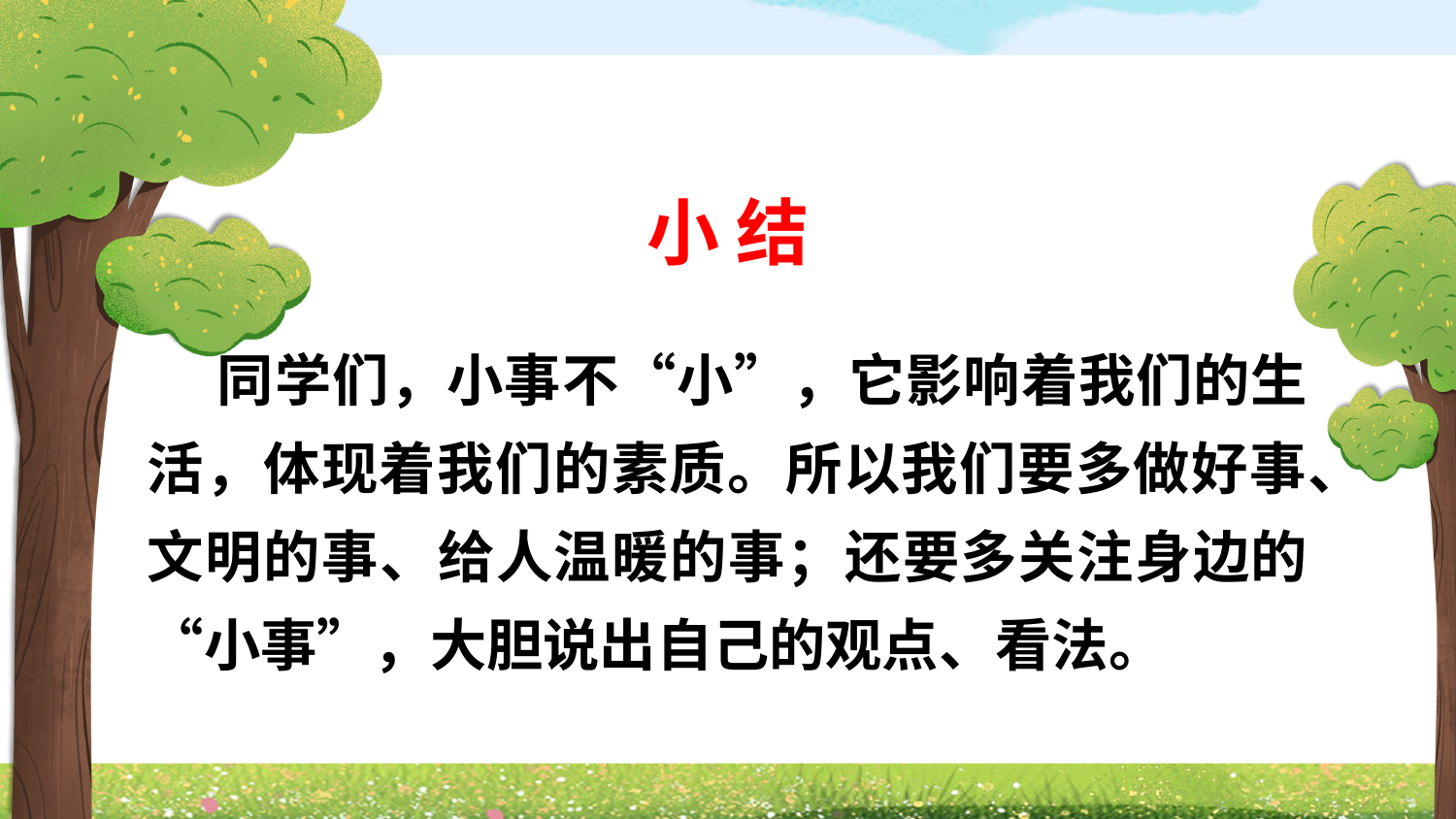

小 结
    同学们，小事不“小”，它影响着我们的生活，体现着我们的素质。所以我们要多做好事、文明的事、给人温暖的事；还要多关注身边的“小事”，大胆说出自己的观点、看法。